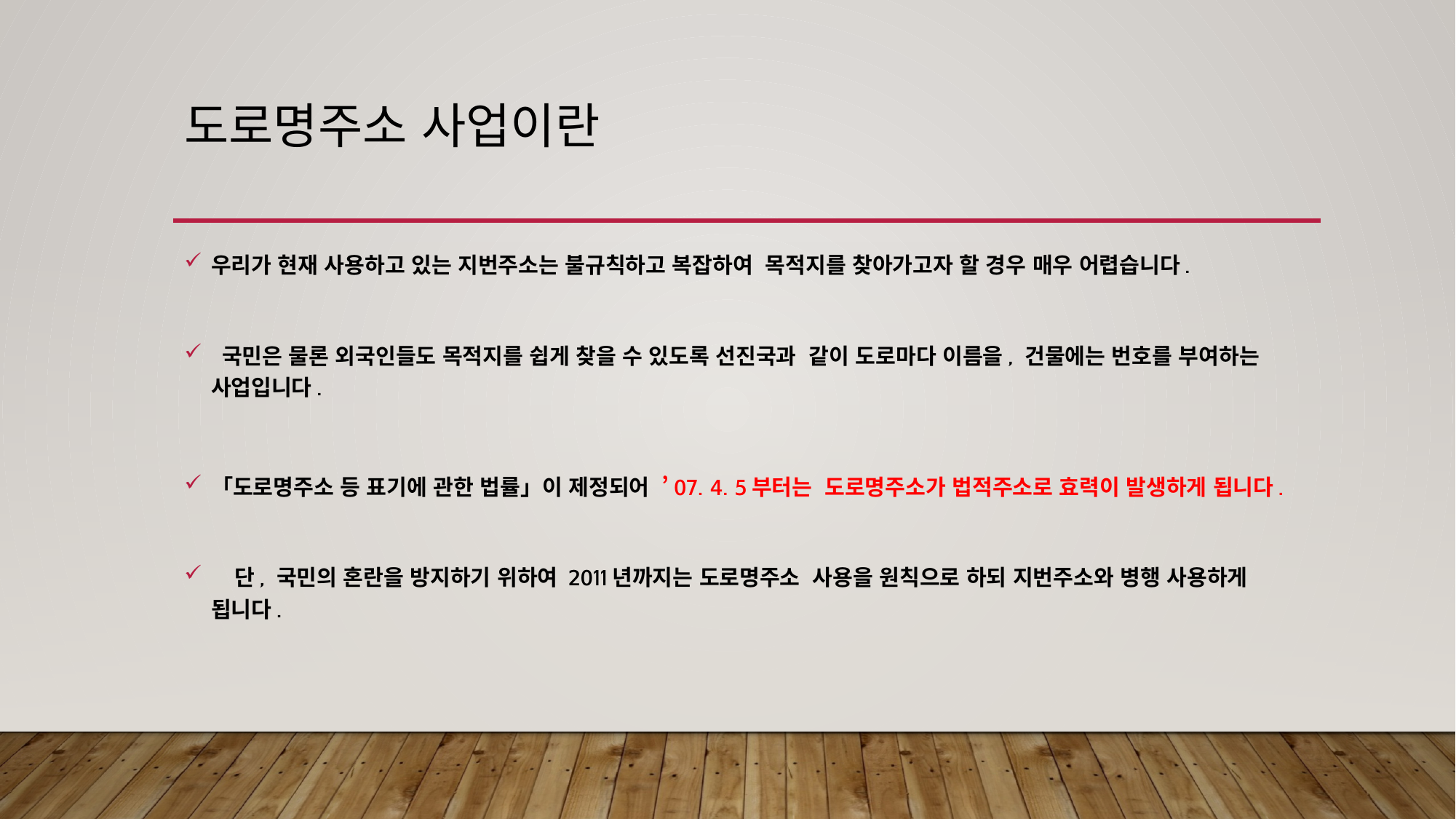

# 도로명주소 사업이란
우리가 현재 사용하고 있는 지번주소는 불규칙하고 복잡하여  목적지를 찾아가고자 할 경우 매우 어렵습니다.

 국민은 물론 외국인들도 목적지를 쉽게 찾을 수 있도록 선진국과  같이 도로마다 이름을, 건물에는 번호를 부여하는 사업입니다.

「도로명주소 등 표기에 관한 법률」이 제정되어  ’07. 4. 5부터는  도로명주소가 법적주소로 효력이 발생하게 됩니다.

   단, 국민의 혼란을 방지하기 위하여 2011년까지는 도로명주소  사용을 원칙으로 하되 지번주소와 병행 사용하게 됩니다.